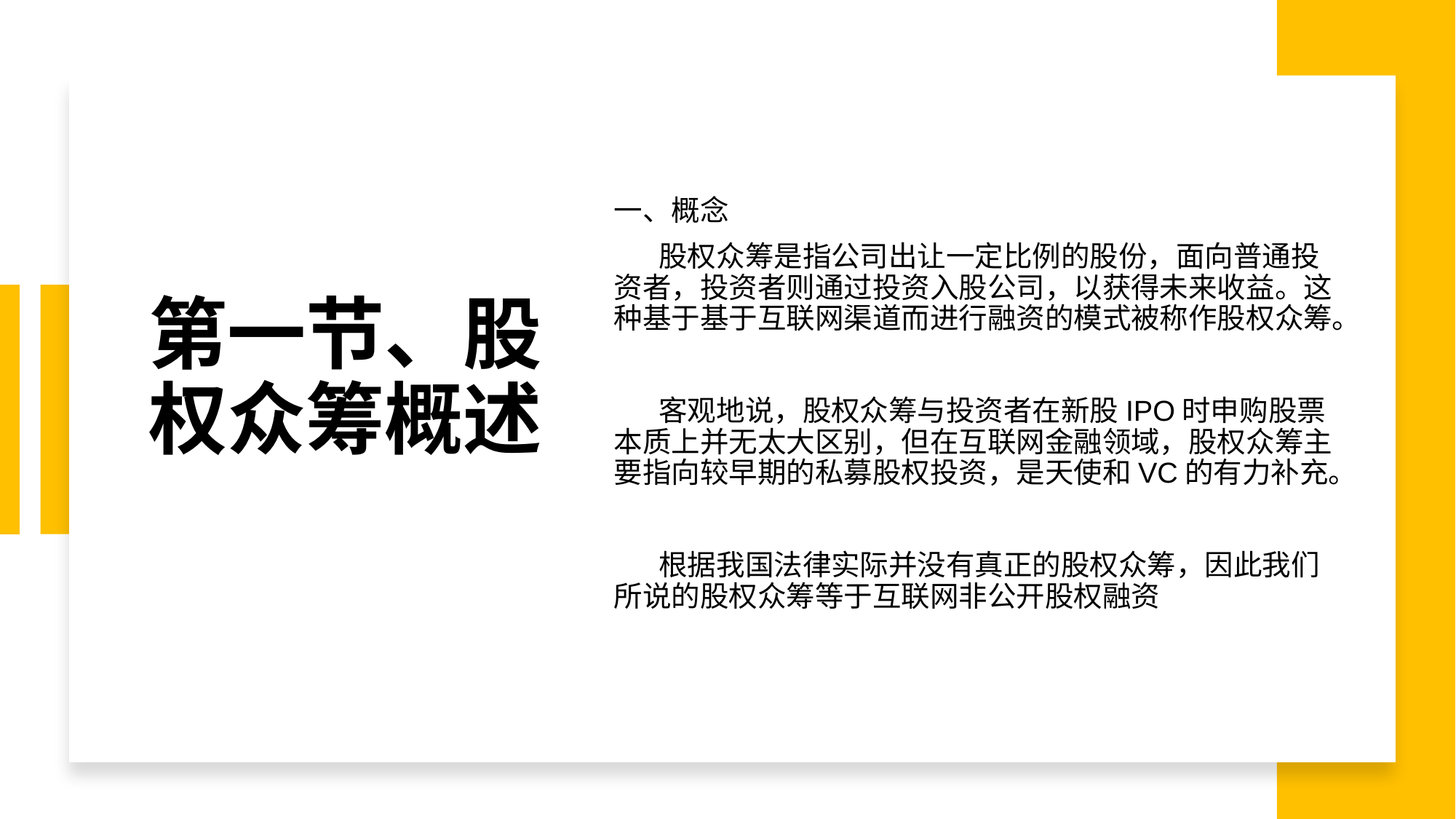

# 第一节、股权众筹概述
一、概念
      股权众筹是指公司出让一定比例的股份，面向普通投资者，投资者则通过投资入股公司，以获得未来收益。这种基于基于互联网渠道而进行融资的模式被称作股权众筹。

      客观地说，股权众筹与投资者在新股IPO时申购股票本质上并无太大区别，但在互联网金融领域，股权众筹主要指向较早期的私募股权投资，是天使和VC的有力补充。

      根据我国法律实际并没有真正的股权众筹，因此我们所说的股权众筹等于互联网非公开股权融资